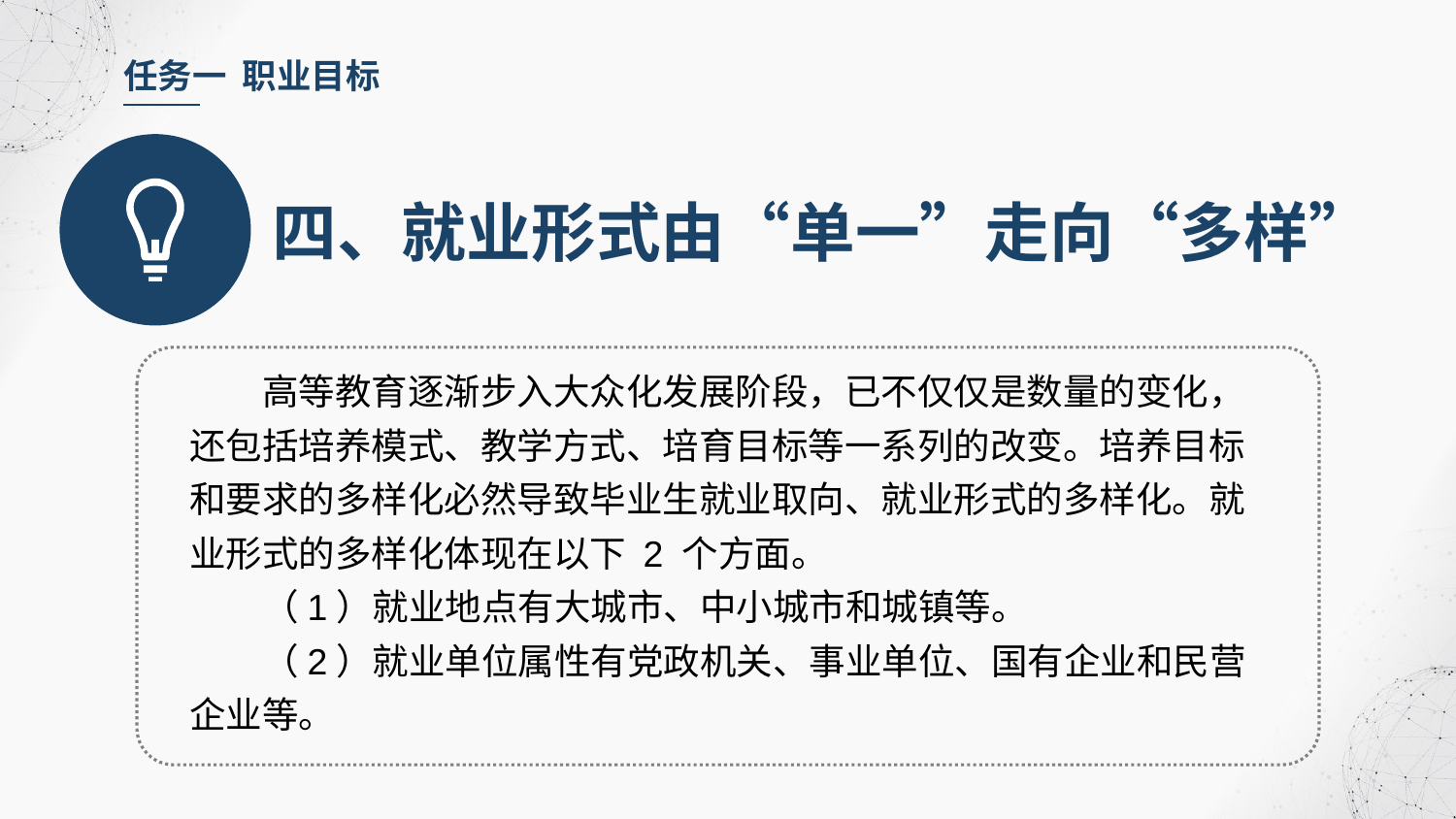

任务一  职业目标

四、就业形式由“单一”走向“多样”

高等教育逐渐步入大众化发展阶段，已不仅仅是数量的变化，还包括培养模式、教学方式、培育目标等一系列的改变。培养目标和要求的多样化必然导致毕业生就业取向、就业形式的多样化。就业形式的多样化体现在以下 2 个方面。
（1）就业地点有大城市、中小城市和城镇等。
（2）就业单位属性有党政机关、事业单位、国有企业和民营企业等。